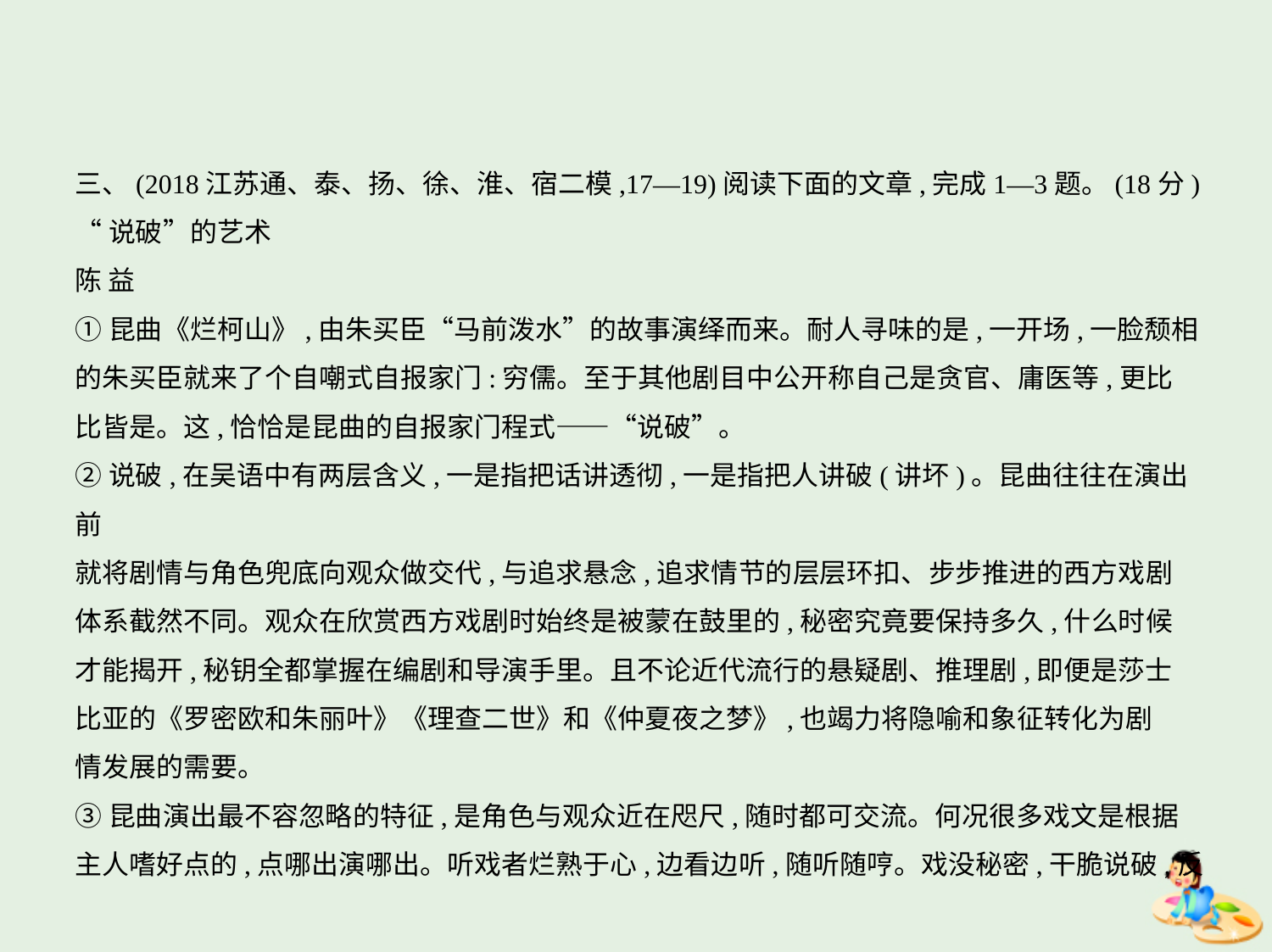

三、(2018江苏通、泰、扬、徐、淮、宿二模,17—19)阅读下面的文章,完成1—3题。(18分)
“说破”的艺术
陈 益
①昆曲《烂柯山》,由朱买臣“马前泼水”的故事演绎而来。耐人寻味的是,一开场,一脸颓相
的朱买臣就来了个自嘲式自报家门:穷儒。至于其他剧目中公开称自己是贪官、庸医等,更比
比皆是。这,恰恰是昆曲的自报家门程式——“说破”。
②说破,在吴语中有两层含义,一是指把话讲透彻,一是指把人讲破(讲坏)。昆曲往往在演出前
就将剧情与角色兜底向观众做交代,与追求悬念,追求情节的层层环扣、步步推进的西方戏剧
体系截然不同。观众在欣赏西方戏剧时始终是被蒙在鼓里的,秘密究竟要保持多久,什么时候
才能揭开,秘钥全都掌握在编剧和导演手里。且不论近代流行的悬疑剧、推理剧,即便是莎士
比亚的《罗密欧和朱丽叶》《理查二世》和《仲夏夜之梦》,也竭力将隐喻和象征转化为剧
情发展的需要。
③昆曲演出最不容忽略的特征,是角色与观众近在咫尺,随时都可交流。何况很多戏文是根据
主人嗜好点的,点哪出演哪出。听戏者烂熟于心,边看边听,随听随哼。戏没秘密,干脆说破,反